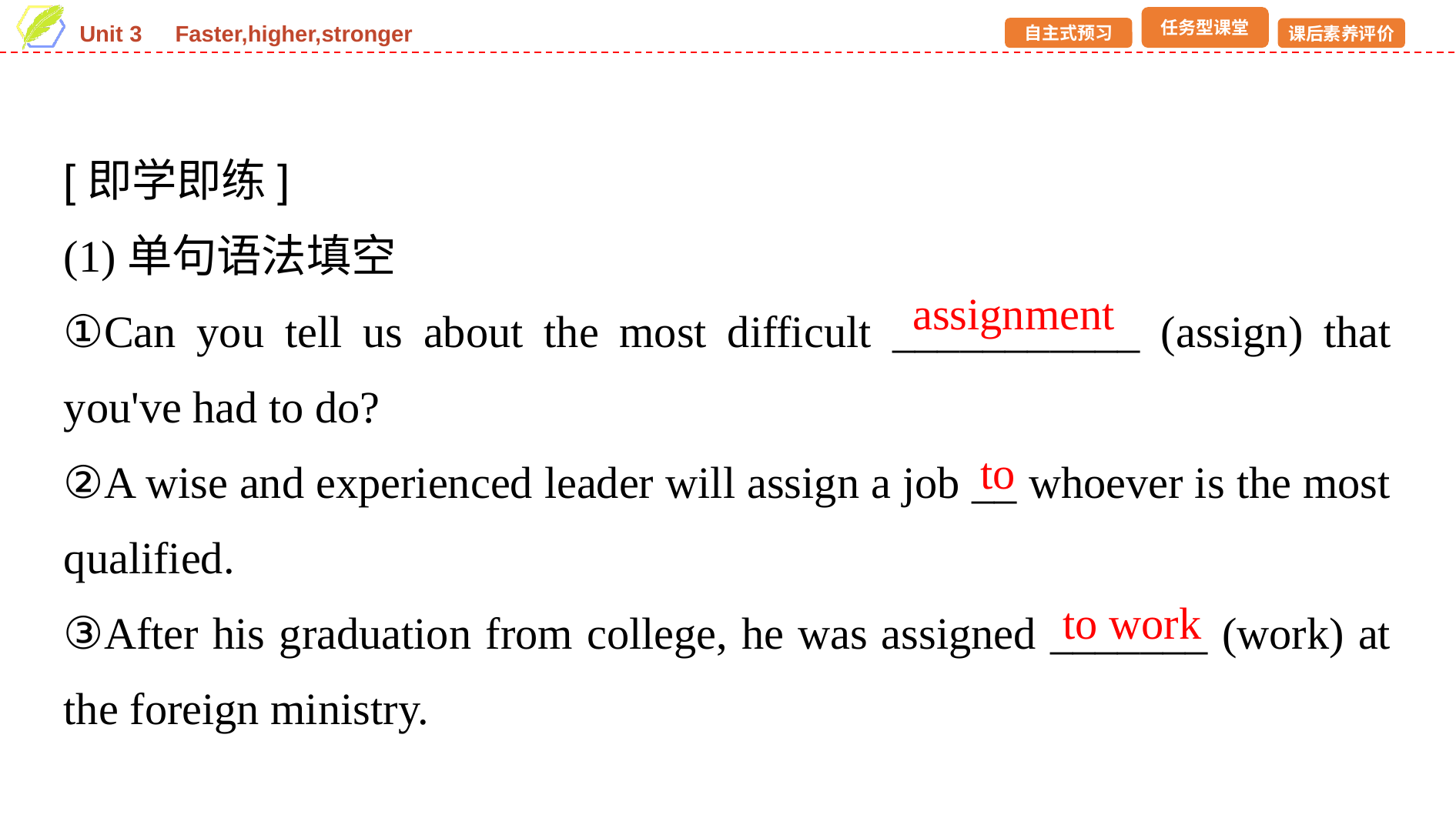

[即学即练]
(1)单句语法填空
①Can you tell us about the most difficult ___________ (assign) that you've had to do?
②A wise and experienced leader will assign a job __ whoever is the most qualified.
③After his graduation from college, he was assigned _______ (work) at the foreign ministry.
assignment
to
to work